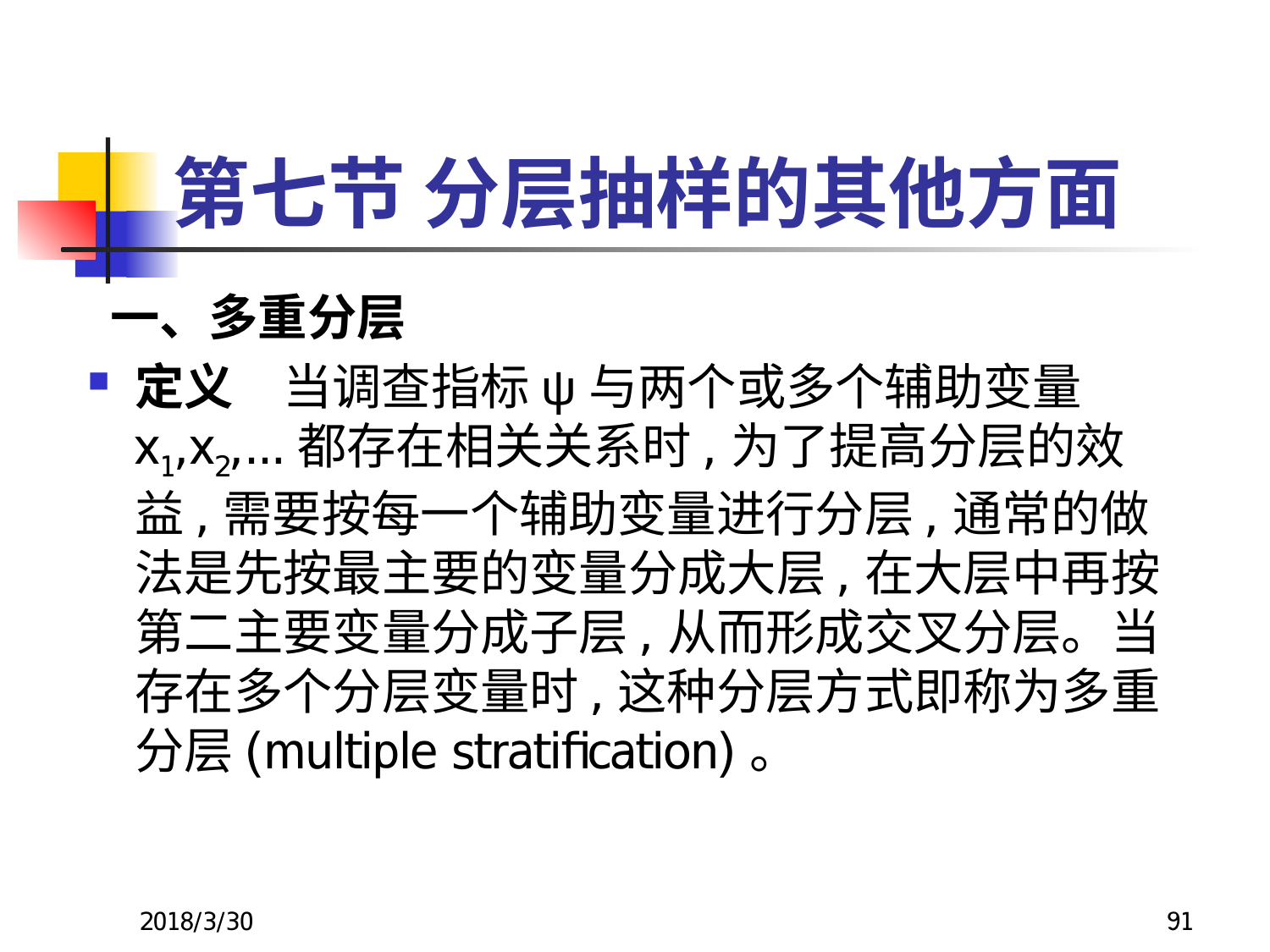

# 第七节 分层抽样的其他方面
 一、多重分层
定义　当调查指标ψ与两个或多个辅助变量x1,x2,…都存在相关关系时,为了提高分层的效益,需要按每一个辅助变量进行分层,通常的做法是先按最主要的变量分成大层,在大层中再按第二主要变量分成子层,从而形成交叉分层。当存在多个分层变量时,这种分层方式即称为多重分层(multiple stratification)。

2018/3/30
91